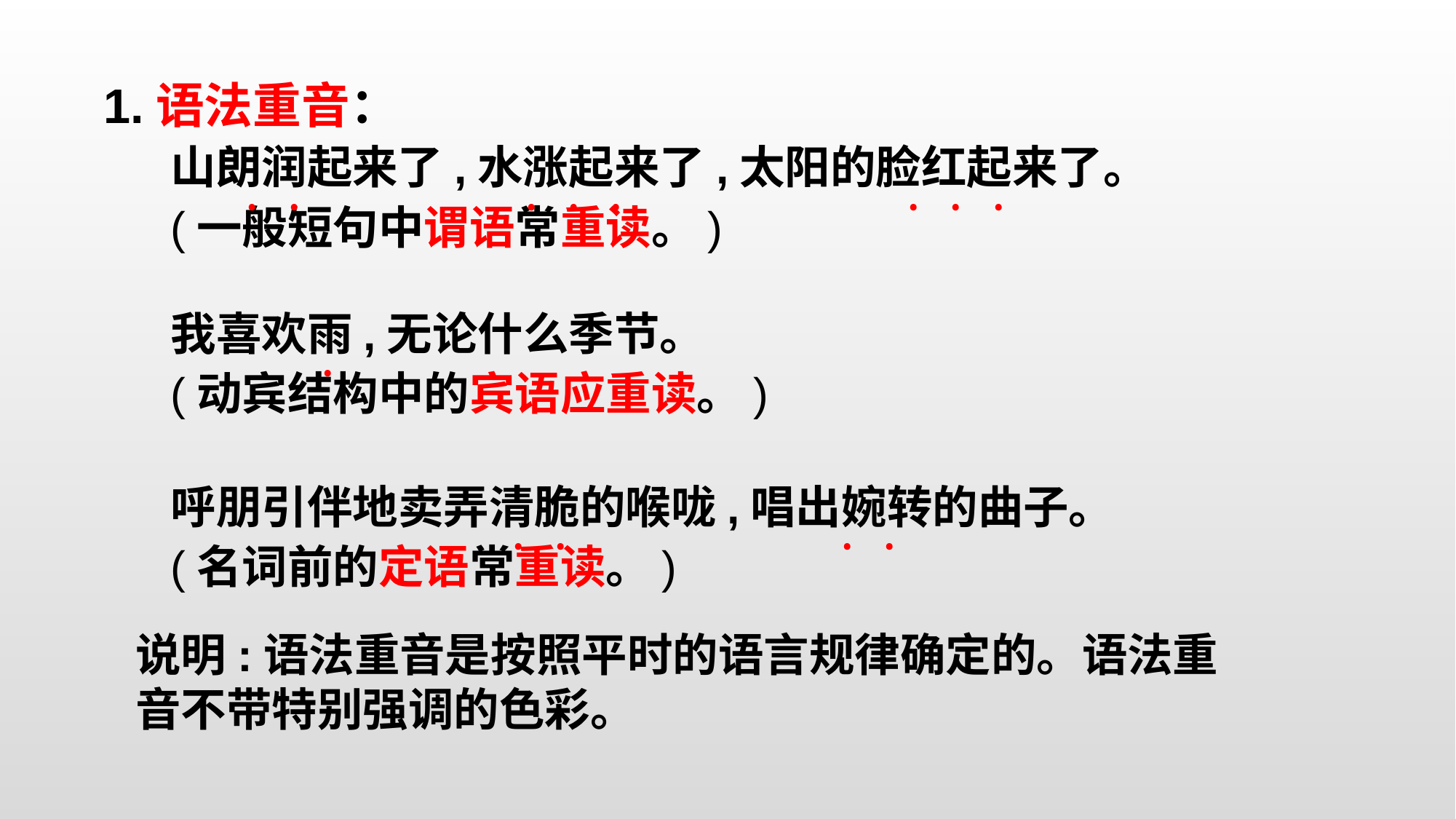

1.语法重音：
山朗润起来了,水涨起来了,太阳的脸红起来了。
(一般短句中谓语常重读。)
﹒﹒
﹒﹒﹒
﹒﹒﹒
我喜欢雨,无论什么季节。
(动宾结构中的宾语应重读。)
﹒
呼朋引伴地卖弄清脆的喉咙,唱出婉转的曲子。
(名词前的定语常重读。)
﹒﹒
﹒﹒
说明:语法重音是按照平时的语言规律确定的。语法重音不带特别强调的色彩。